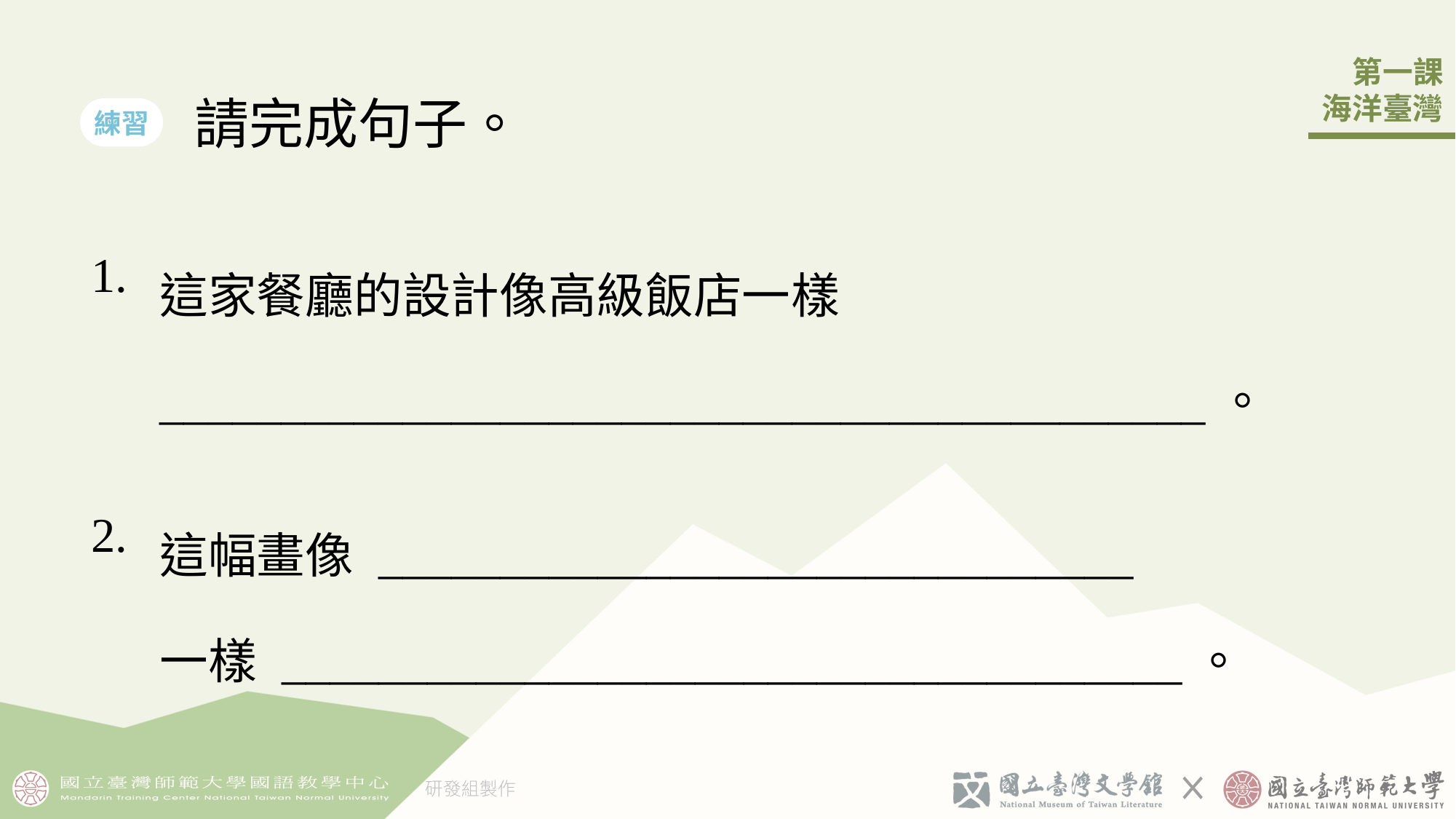

請完成句子。
練習
| 1. | 這家餐廳的設計像高級飯店一󠇡樣 \_\_\_\_\_\_\_\_\_\_\_\_\_\_\_\_\_\_\_\_\_\_\_\_\_\_\_\_\_\_\_\_\_\_\_\_\_\_\_\_\_\_\_。 |
| --- | --- |
| 2. | 這幅畫像 \_\_\_\_\_\_\_\_\_\_\_\_\_\_\_\_\_\_\_\_\_\_\_\_\_\_\_\_\_\_\_ 一󠇡樣 \_\_\_\_\_\_\_\_\_\_\_\_\_\_\_\_\_\_\_\_\_\_\_\_\_\_\_\_\_\_\_\_\_\_\_\_\_。 |